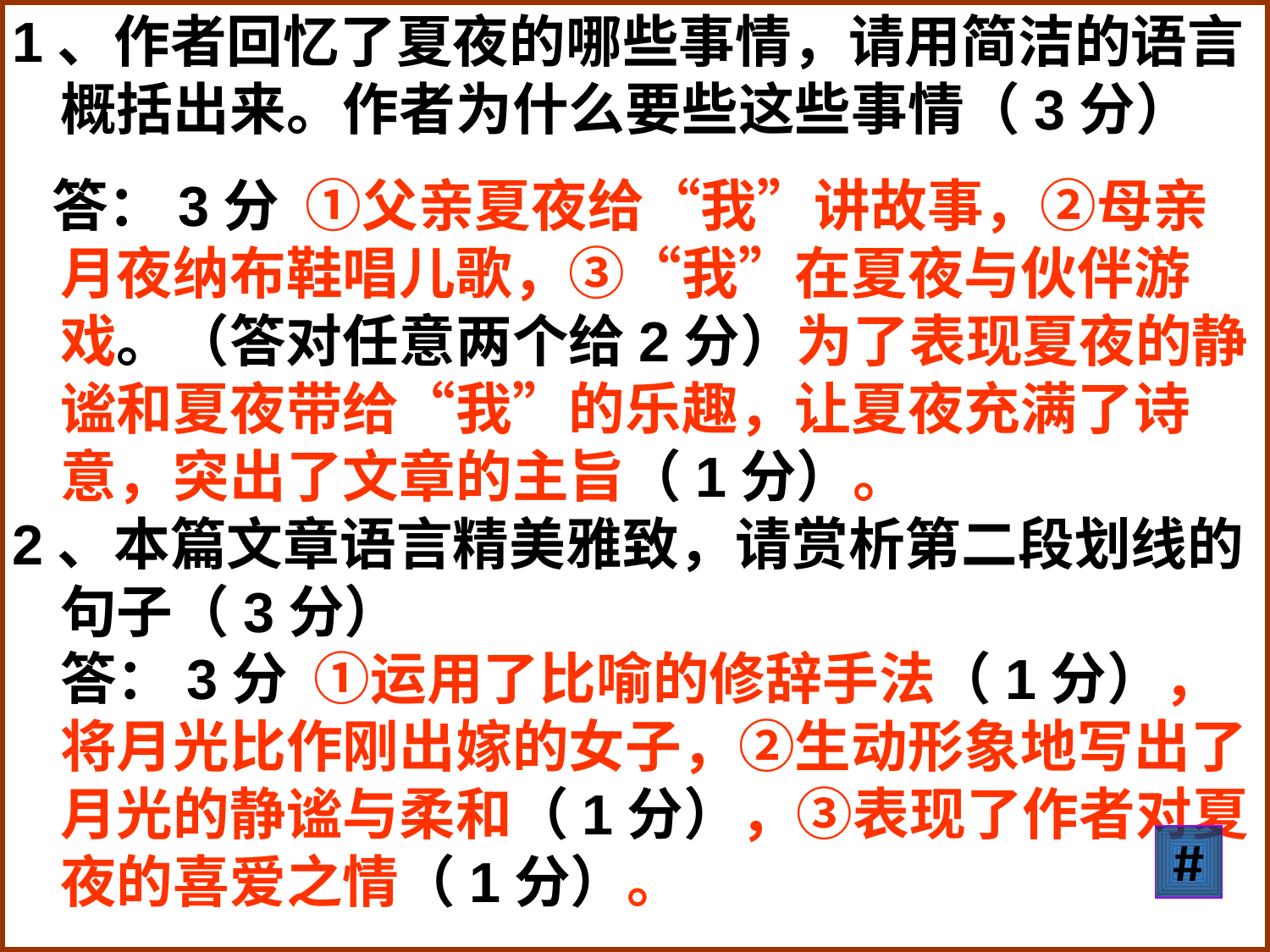

1、作者回忆了夏夜的哪些事情，请用简洁的语言概括出来。作者为什么要些这些事情（3分）
  答：3分  ①父亲夏夜给“我”讲故事，②母亲月夜纳布鞋唱儿歌，③“我”在夏夜与伙伴游戏。（答对任意两个给2分）为了表现夏夜的静谧和夏夜带给“我”的乐趣，让夏夜充满了诗意，突出了文章的主旨（1分）。
2、本篇文章语言精美雅致，请赏析第二段划线的句子（3分）
答：3分  ①运用了比喻的修辞手法（1分），将月光比作刚出嫁的女子，②生动形象地写出了月光的静谧与柔和（1分），③表现了作者对夏夜的喜爱之情（1分）。

#